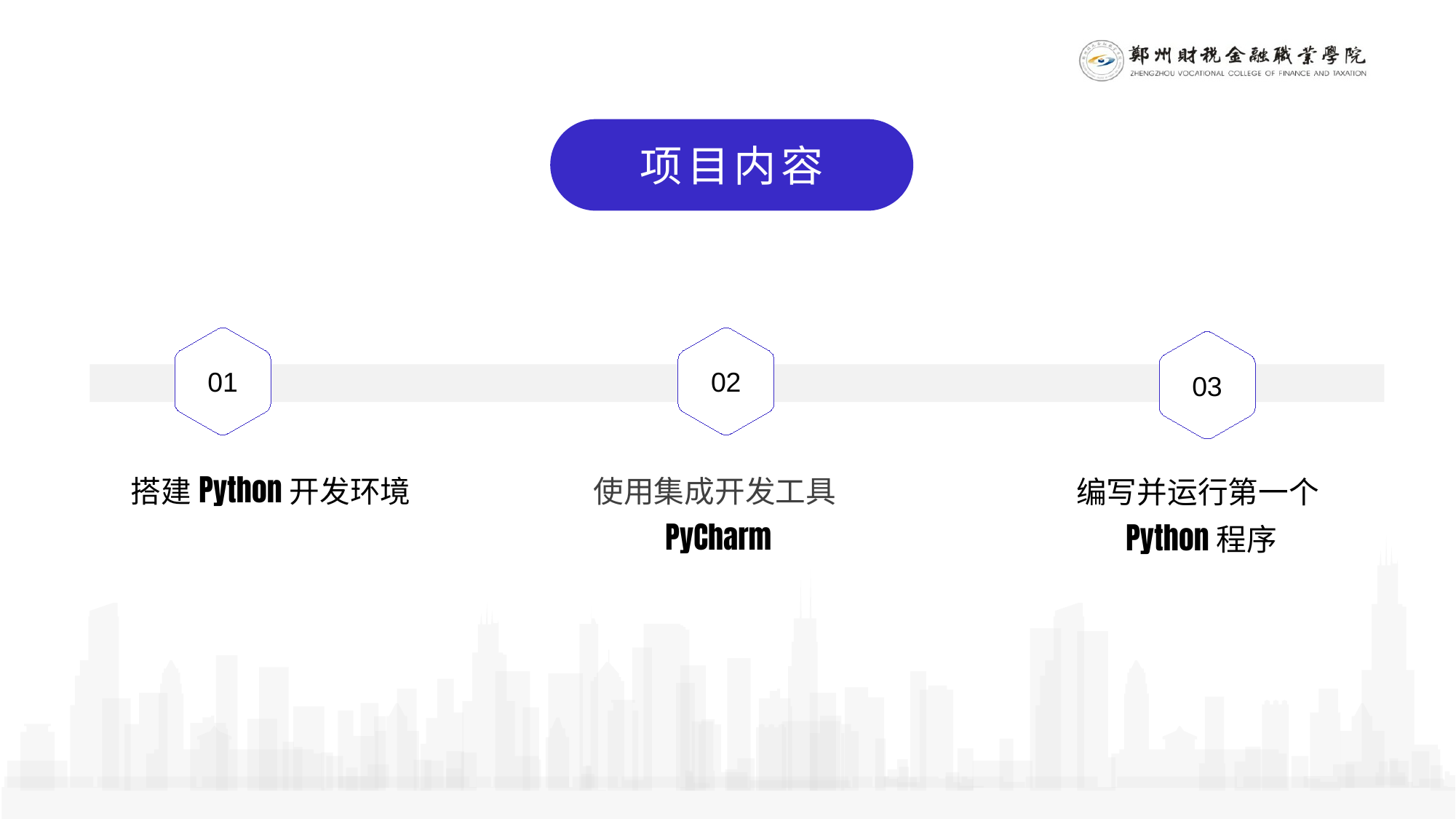

项目内容

01
02
03

搭建Python开发环境
使用集成开发工具PyCharm
编写并运行第一个Python程序